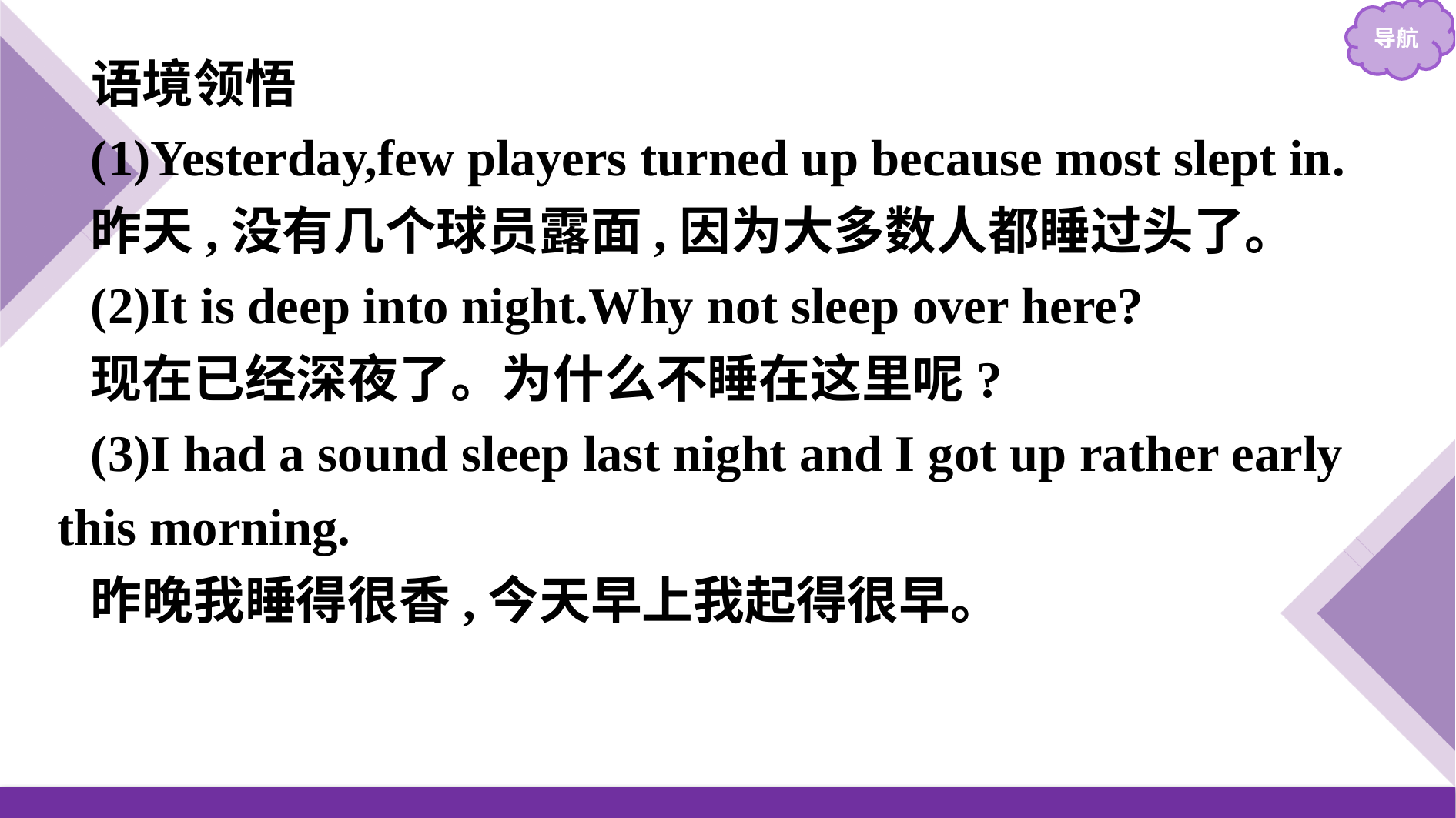

语境领悟
(1)Yesterday,few players turned up because most slept in.
昨天,没有几个球员露面,因为大多数人都睡过头了。
(2)It is deep into night.Why not sleep over here?
现在已经深夜了。为什么不睡在这里呢?
(3)I had a sound sleep last night and I got up rather early this morning.
昨晚我睡得很香,今天早上我起得很早。